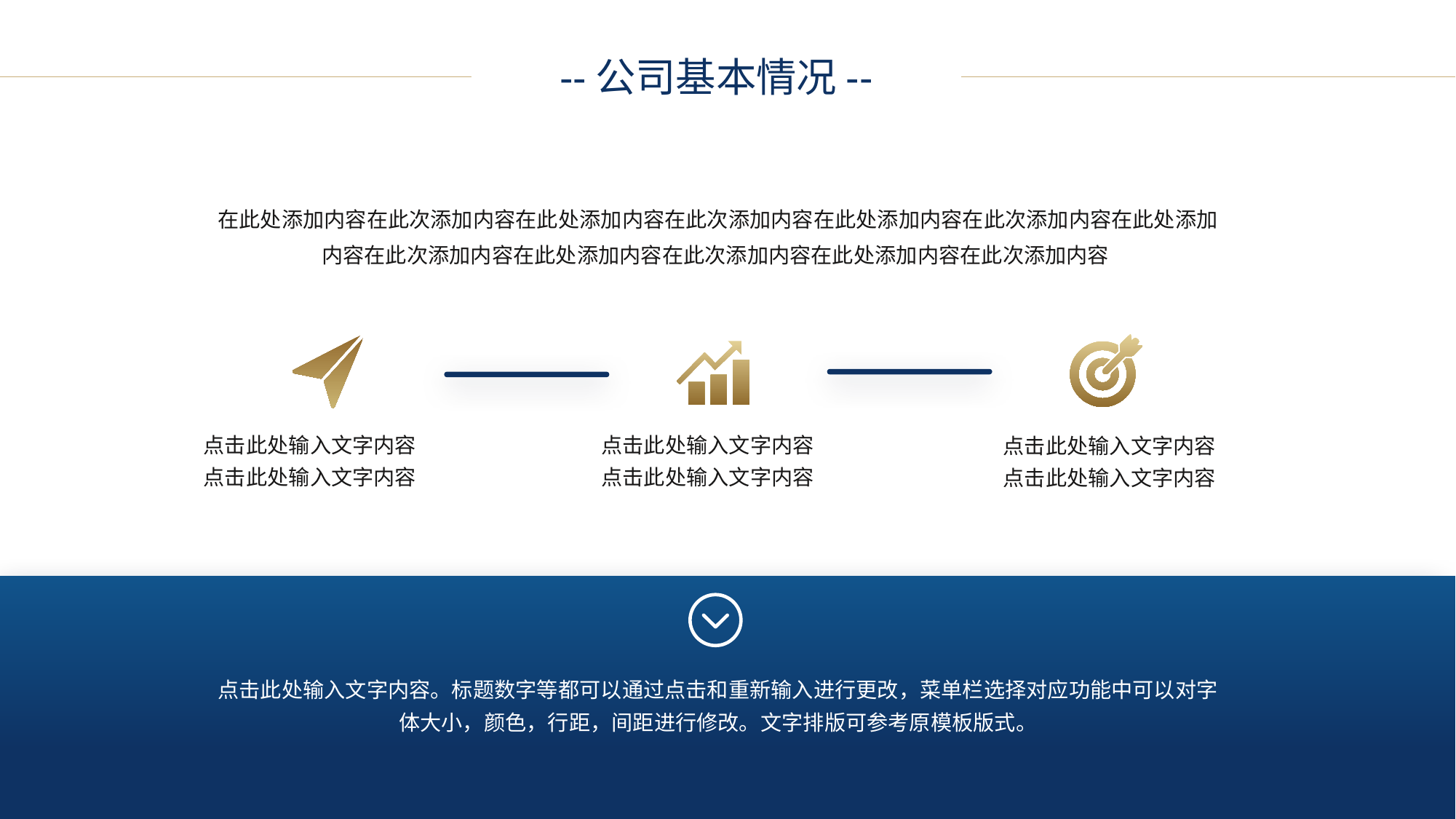

--公司基本情况--
在此处添加内容在此次添加内容在此处添加内容在此次添加内容在此处添加内容在此次添加内容在此处添加内容在此次添加内容在此处添加内容在此次添加内容在此处添加内容在此次添加内容

点击此处输入文字内容
点击此处输入文字内容
点击此处输入文字内容
点击此处输入文字内容
点击此处输入文字内容
点击此处输入文字内容

点击此处输入文字内容。标题数字等都可以通过点击和重新输入进行更改，菜单栏选择对应功能中可以对字体大小，颜色，行距，间距进行修改。文字排版可参考原模板版式。